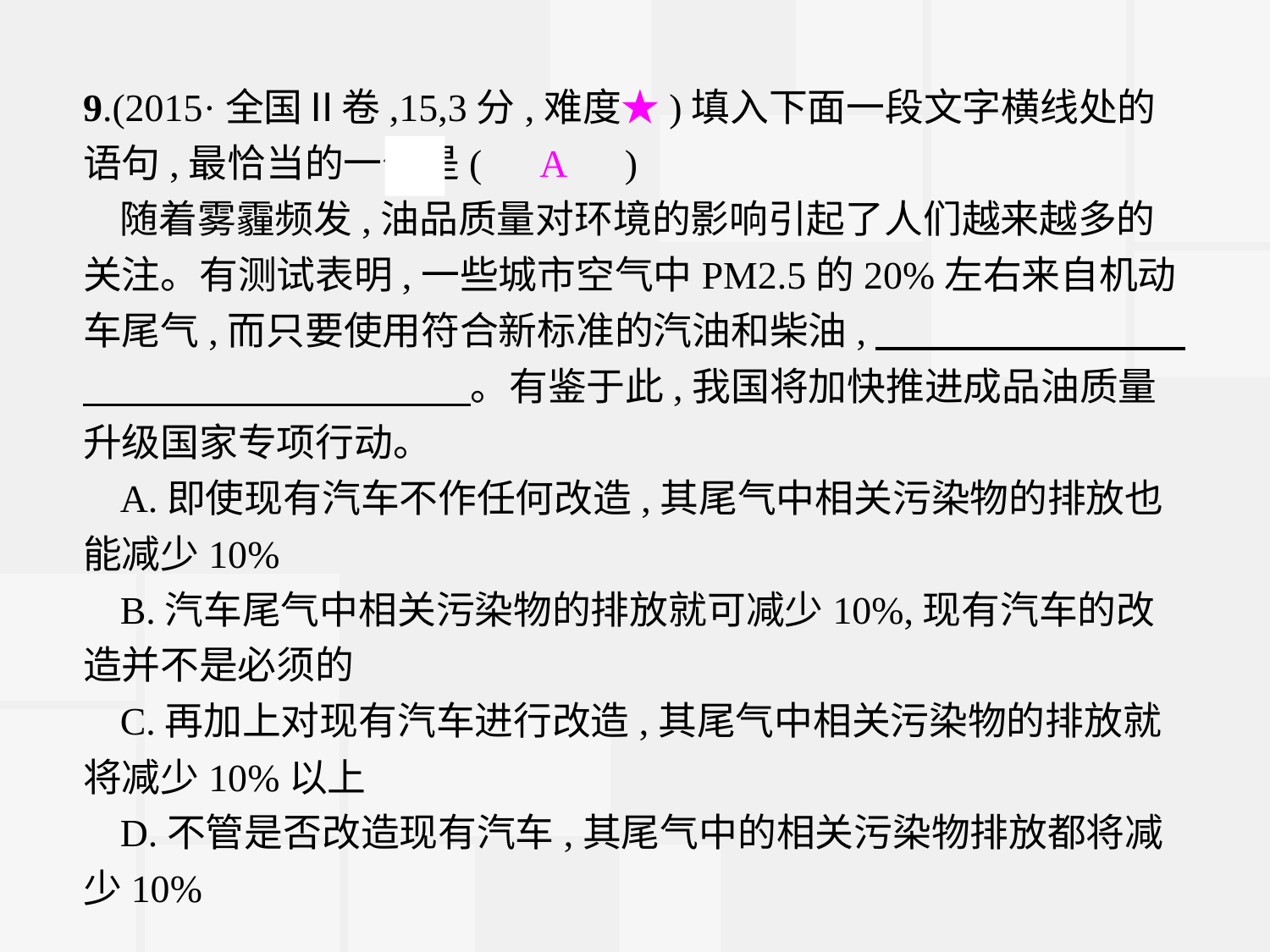

9.(2015·全国Ⅱ卷,15,3分,难度★)填入下面一段文字横线处的语句,最恰当的一句是(　A　)
随着雾霾频发,油品质量对环境的影响引起了人们越来越多的关注。有测试表明,一些城市空气中PM2.5的20%左右来自机动车尾气,而只要使用符合新标准的汽油和柴油,　　　　　　　　　　　　　　　　　　。有鉴于此,我国将加快推进成品油质量升级国家专项行动。
A.即使现有汽车不作任何改造,其尾气中相关污染物的排放也能减少10%
B.汽车尾气中相关污染物的排放就可减少10%,现有汽车的改造并不是必须的
C.再加上对现有汽车进行改造,其尾气中相关污染物的排放就将减少10%以上
D.不管是否改造现有汽车,其尾气中的相关污染物排放都将减少10%